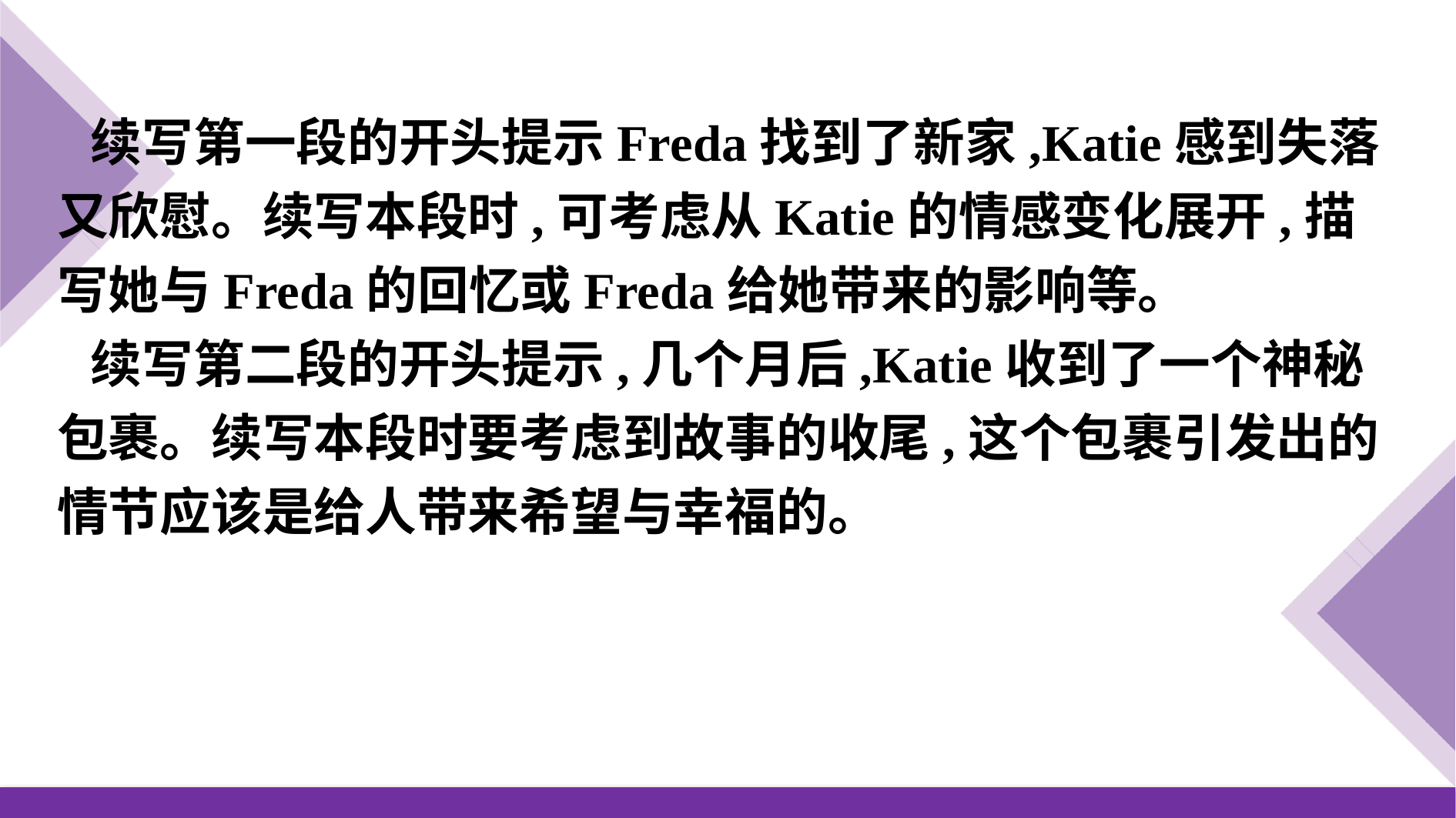

续写第一段的开头提示Freda找到了新家,Katie感到失落又欣慰。续写本段时,可考虑从Katie的情感变化展开,描写她与Freda的回忆或Freda给她带来的影响等。
续写第二段的开头提示,几个月后,Katie收到了一个神秘包裹。续写本段时要考虑到故事的收尾,这个包裹引发出的情节应该是给人带来希望与幸福的。